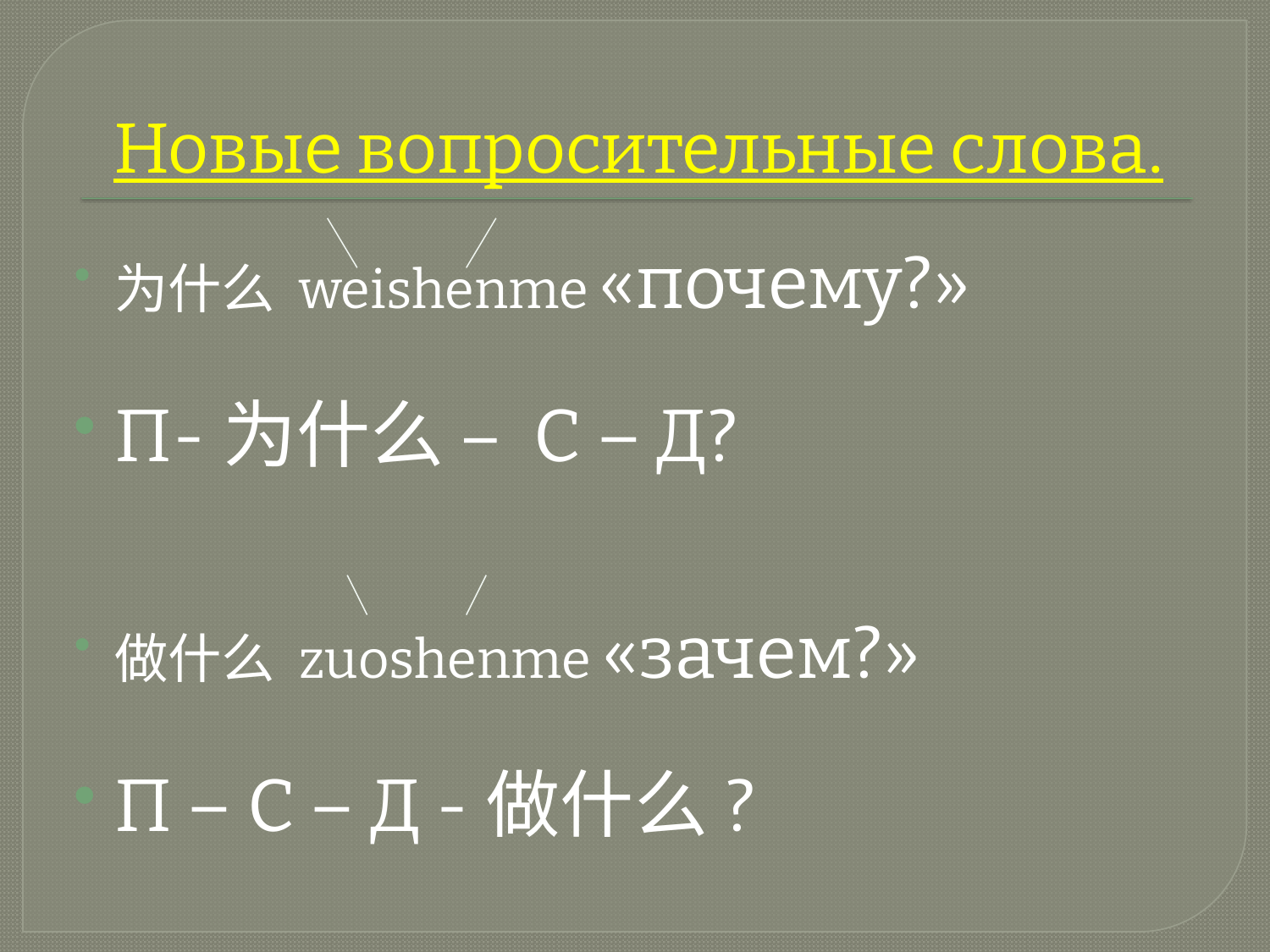

# Новые вопросительные слова.
为什么 weishenme «почему?»

П-为什么 – С – Д?

做什么 zuoshenme «зачем?»

П – С – Д -做什么?